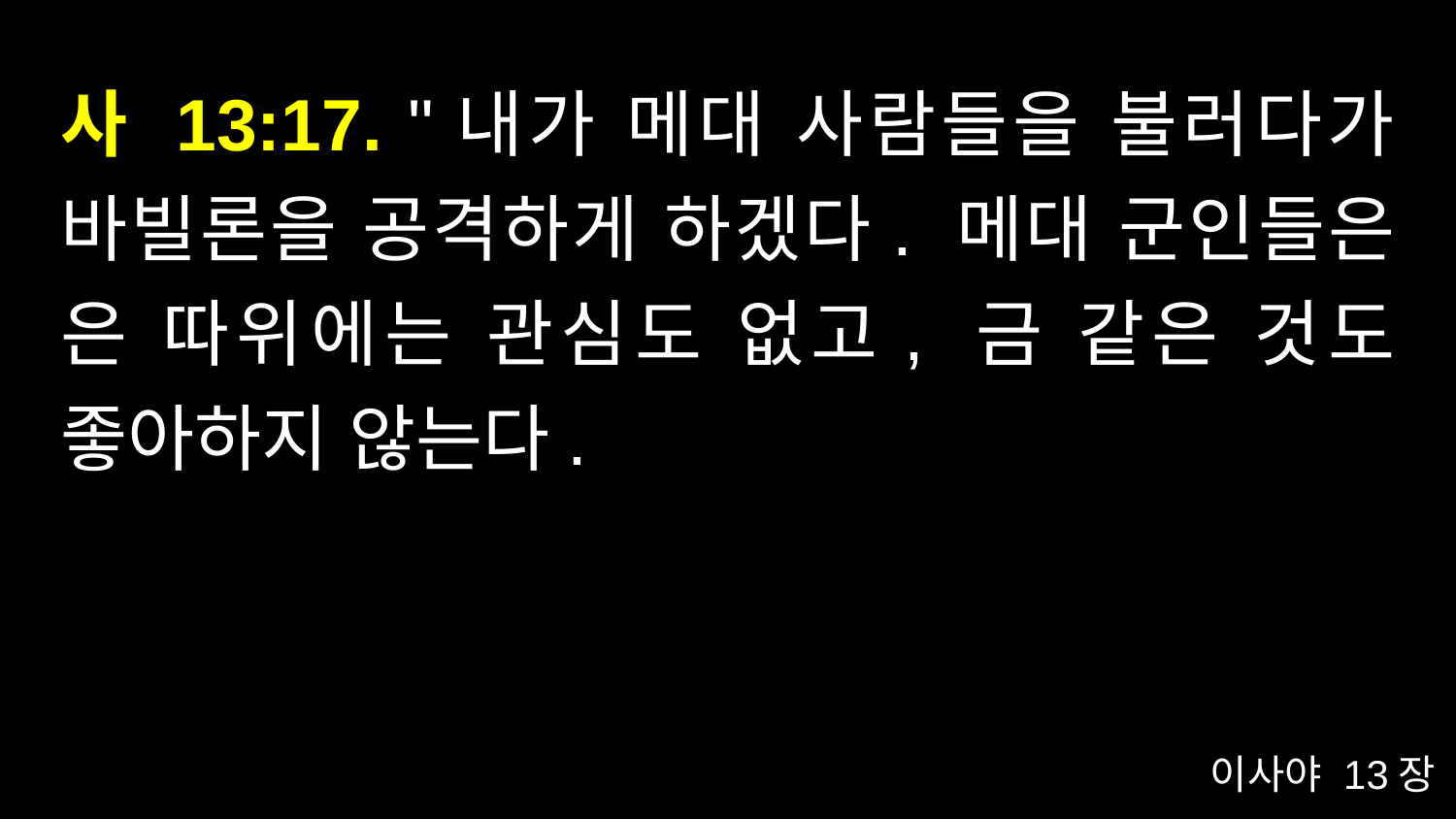

# 사 13:17. "내가 메대 사람들을 불러다가 바빌론을 공격하게 하겠다. 메대 군인들은 은 따위에는 관심도 없고, 금 같은 것도 좋아하지 않는다.
이사야 13장